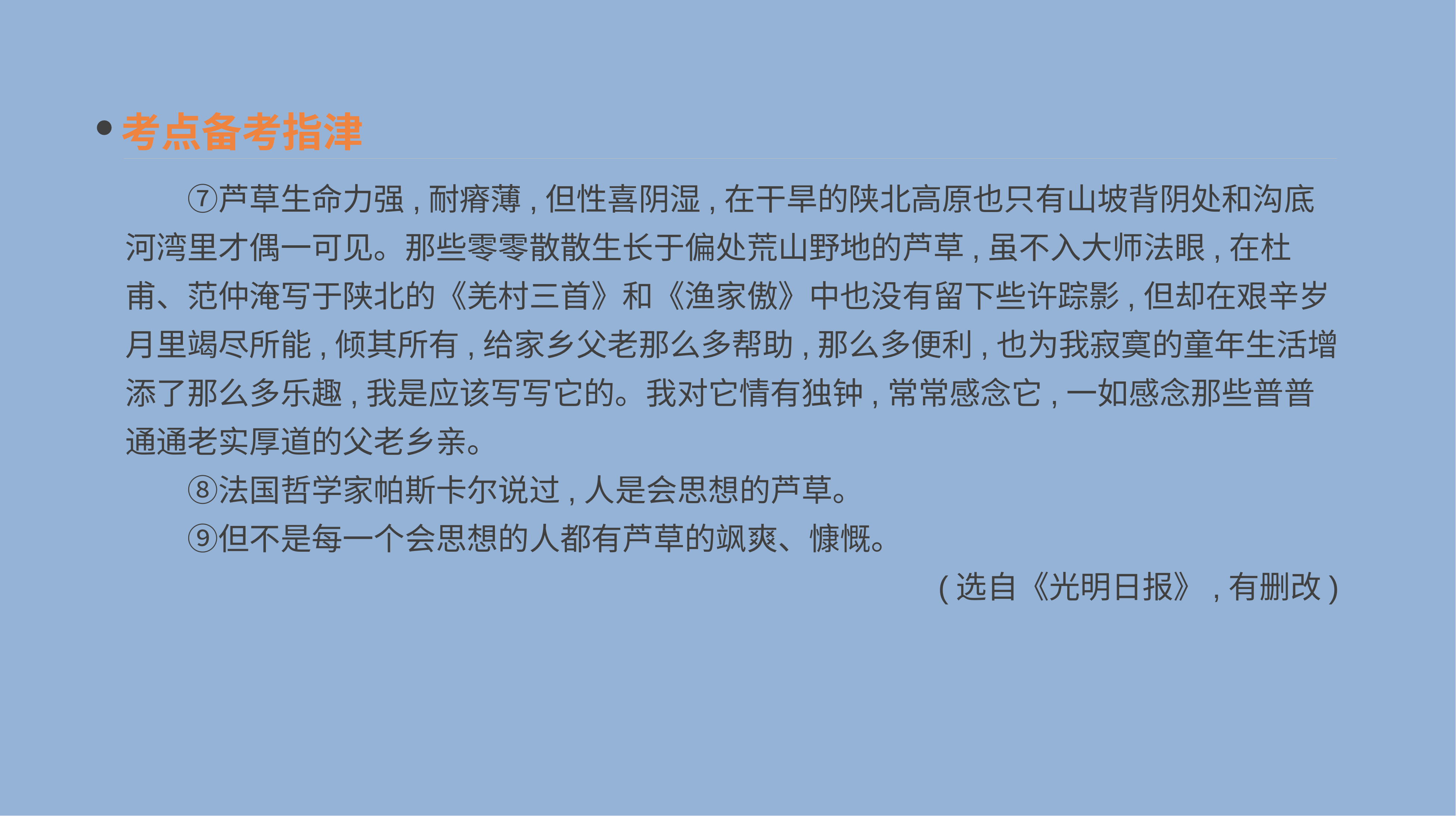

考点备考指津

　　⑦芦草生命力强,耐瘠薄,但性喜阴湿,在干旱的陕北高原也只有山坡背阴处和沟底河湾里才偶一可见。那些零零散散生长于偏处荒山野地的芦草,虽不入大师法眼,在杜甫、范仲淹写于陕北的《羌村三首》和《渔家傲》中也没有留下些许踪影,但却在艰辛岁月里竭尽所能,倾其所有,给家乡父老那么多帮助,那么多便利,也为我寂寞的童年生活增添了那么多乐趣,我是应该写写它的。我对它情有独钟,常常感念它,一如感念那些普普通通老实厚道的父老乡亲。
　　⑧法国哲学家帕斯卡尔说过,人是会思想的芦草。
　　⑨但不是每一个会思想的人都有芦草的飒爽、慷慨。
(选自《光明日报》,有删改)